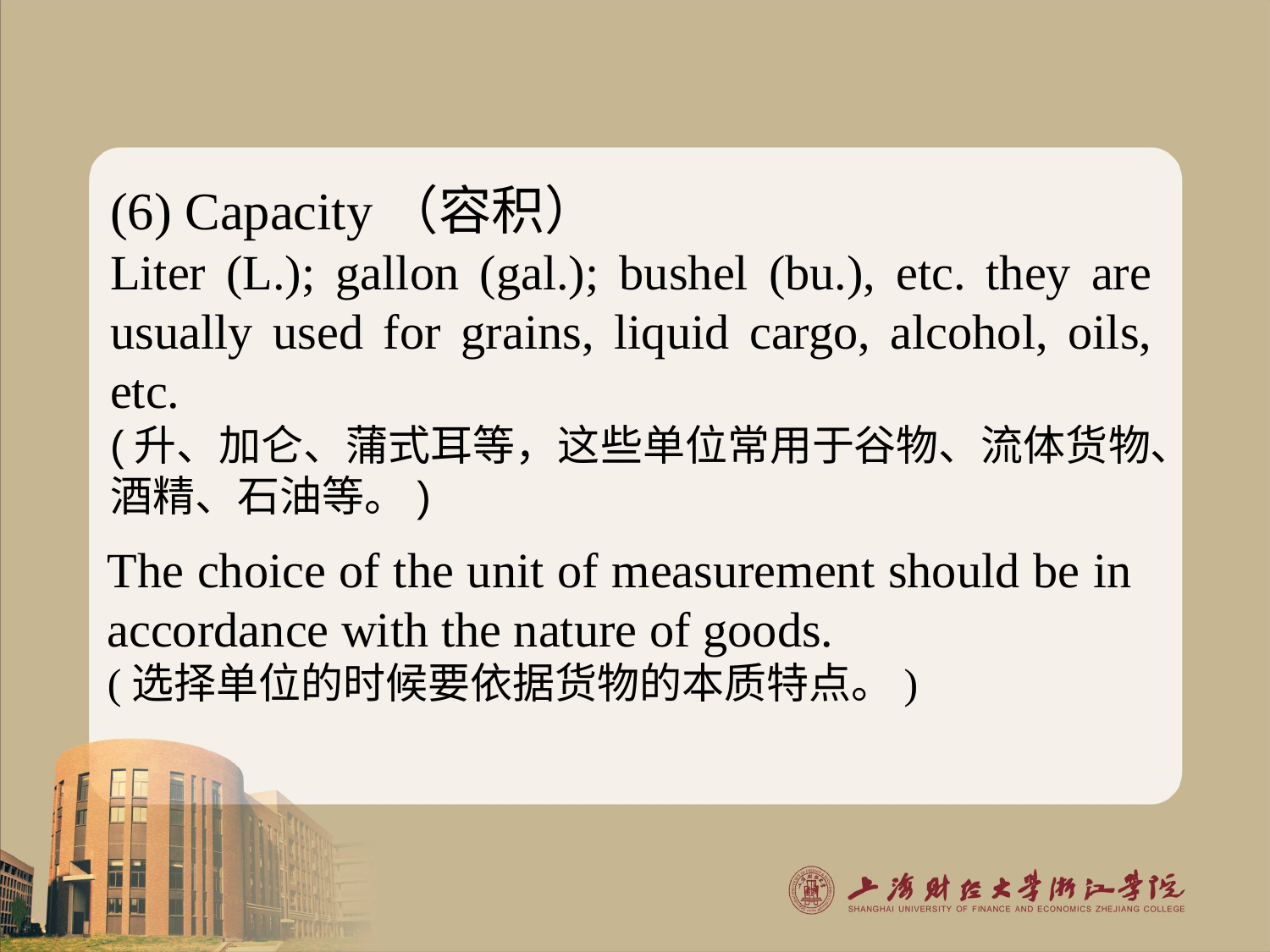

(6) Capacity（容积）
Liter (L.); gallon (gal.); bushel (bu.), etc. they are usually used for grains, liquid cargo, alcohol, oils, etc.
(升、加仑、蒲式耳等，这些单位常用于谷物、流体货物、酒精、石油等。)
The choice of the unit of measurement should be in accordance with the nature of goods.
(选择单位的时候要依据货物的本质特点。)